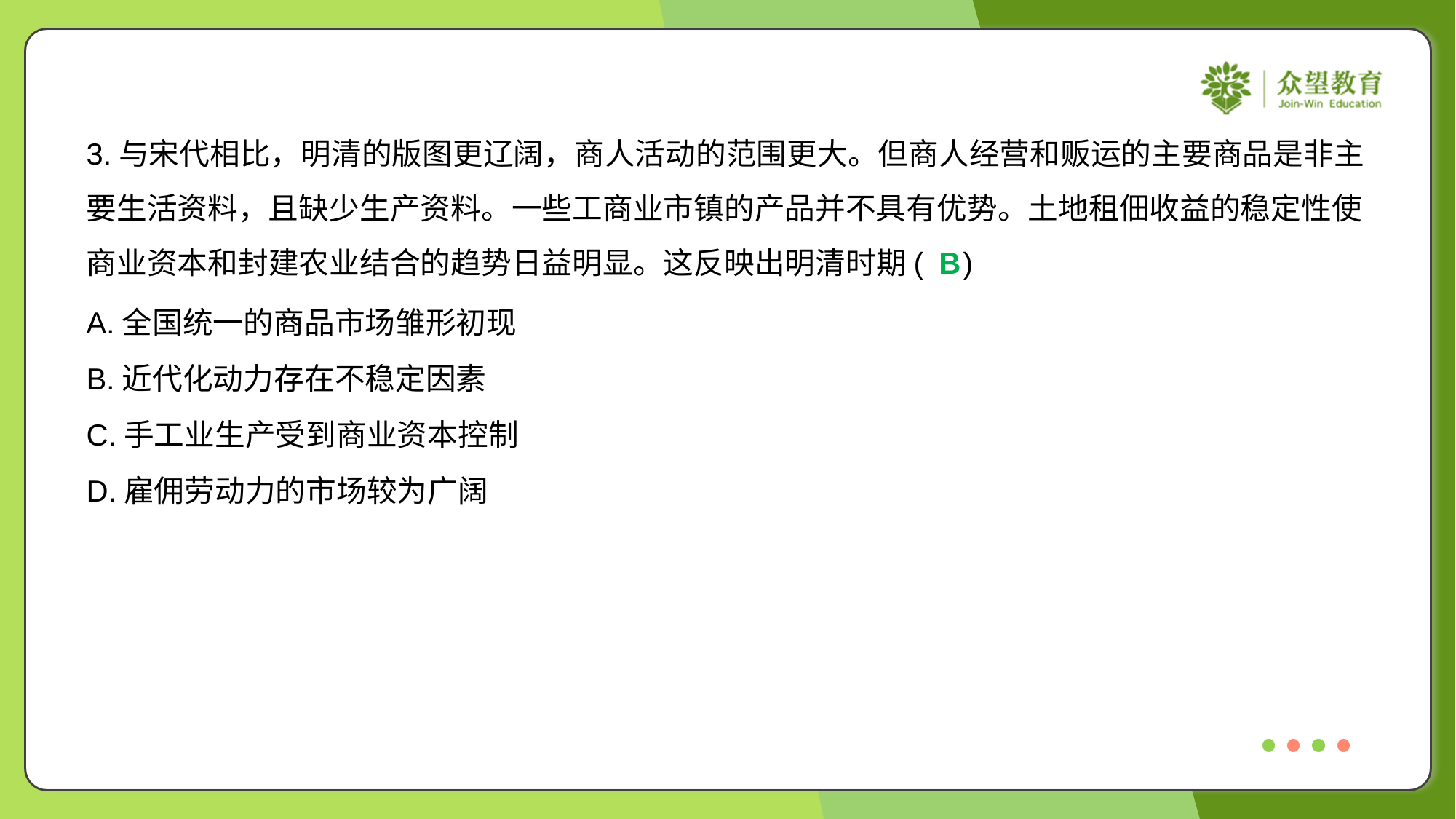

3.与宋代相比，明清的版图更辽阔，商人活动的范围更大。但商人经营和贩运的主要商品是非主
要生活资料，且缺少生产资料。一些工商业市镇的产品并不具有优势。土地租佃收益的稳定性使
商业资本和封建农业结合的趋势日益明显。这反映出明清时期(     )
B
A.全国统一的商品市场雏形初现
B.近代化动力存在不稳定因素
C.手工业生产受到商业资本控制
D.雇佣劳动力的市场较为广阔